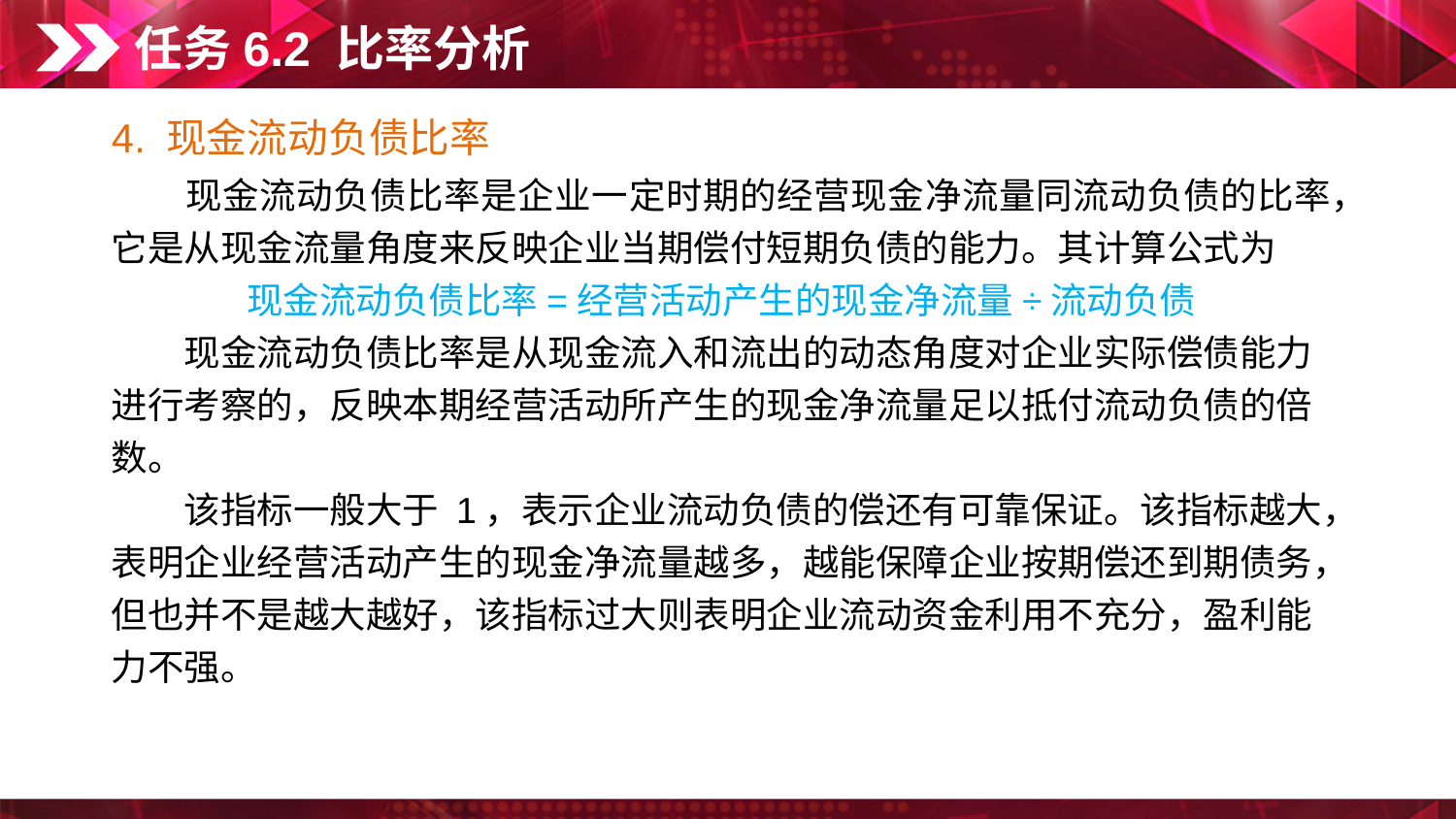

任务6.2 比率分析

4. 现金流动负债比率
　　现金流动负债比率是企业一定时期的经营现金净流量同流动负债的比率，它是从现金流量角度来反映企业当期偿付短期负债的能力。其计算公式为
现金流动负债比率=经营活动产生的现金净流量÷流动负债
　　现金流动负债比率是从现金流入和流出的动态角度对企业实际偿债能力进行考察的，反映本期经营活动所产生的现金净流量足以抵付流动负债的倍数。
　　该指标一般大于 1，表示企业流动负债的偿还有可靠保证。该指标越大，表明企业经营活动产生的现金净流量越多，越能保障企业按期偿还到期债务，但也并不是越大越好，该指标过大则表明企业流动资金利用不充分，盈利能力不强。